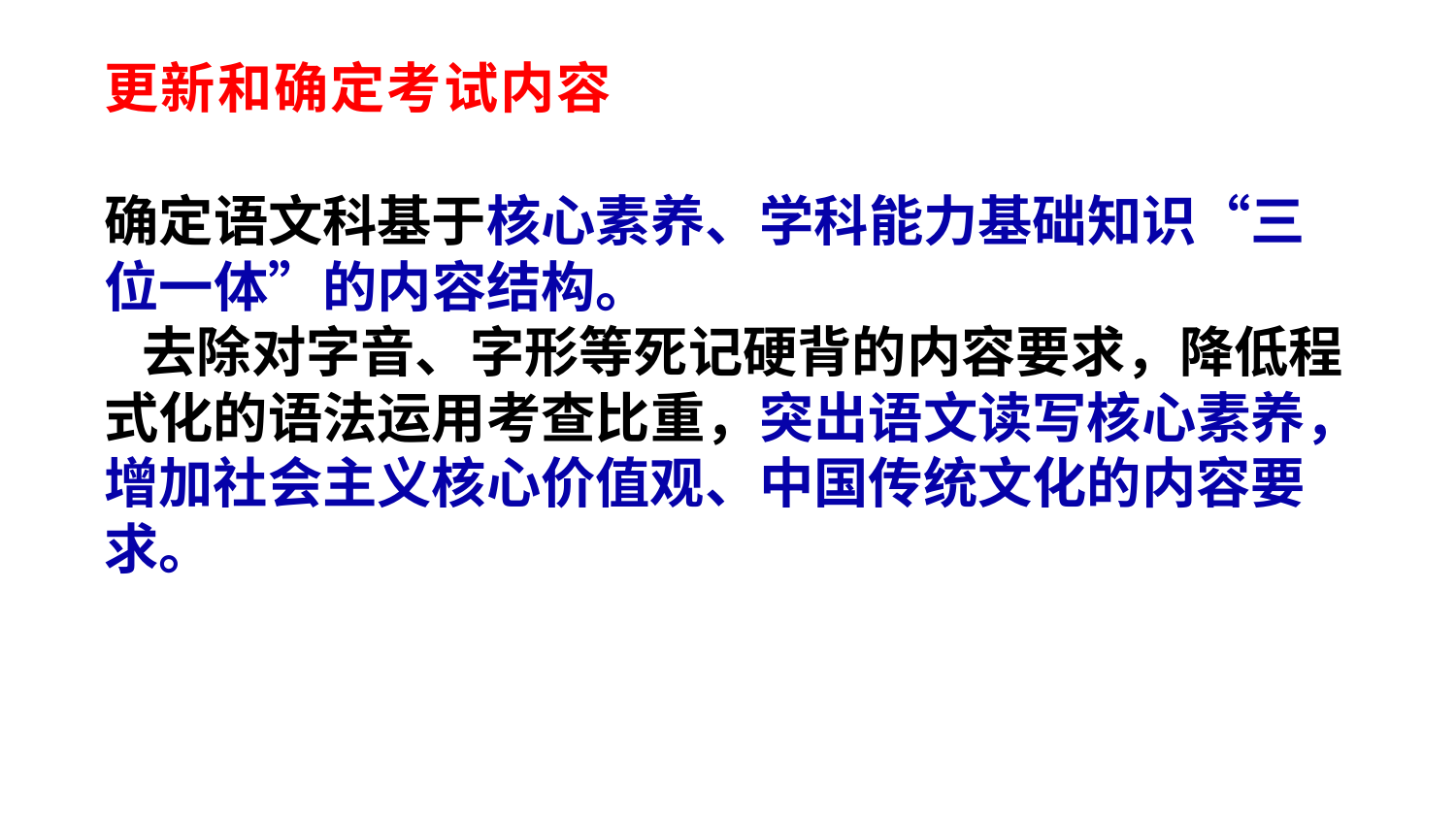

更新和确定考试内容
确定语文科基于核心素养、学科能力基础知识“三位一体”的内容结构。
  去除对字音、字形等死记硬背的内容要求，降低程式化的语法运用考查比重，突出语文读写核心素养，增加社会主义核心价值观、中国传统文化的内容要求。